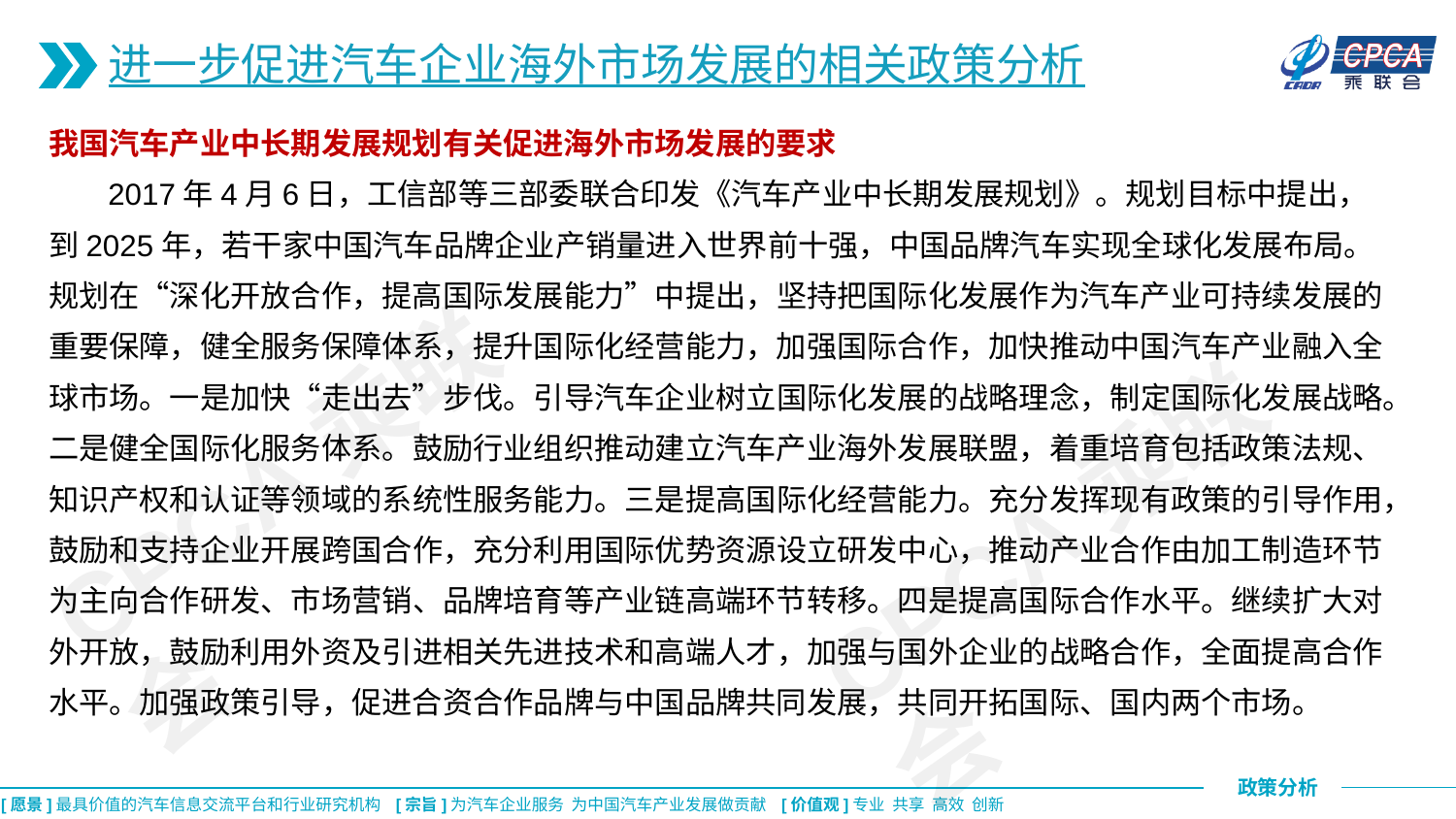

进一步促进汽车企业海外市场发展的相关政策分析
我国汽车产业中长期发展规划有关促进海外市场发展的要求
       2017年4月6日，工信部等三部委联合印发《汽车产业中长期发展规划》。规划目标中提出，到2025年，若干家中国汽车品牌企业产销量进入世界前十强，中国品牌汽车实现全球化发展布局。规划在“深化开放合作，提高国际发展能力”中提出，坚持把国际化发展作为汽车产业可持续发展的重要保障，健全服务保障体系，提升国际化经营能力，加强国际合作，加快推动中国汽车产业融入全球市场。一是加快“走出去”步伐。引导汽车企业树立国际化发展的战略理念，制定国际化发展战略。二是健全国际化服务体系。鼓励行业组织推动建立汽车产业海外发展联盟，着重培育包括政策法规、知识产权和认证等领域的系统性服务能力。三是提高国际化经营能力。充分发挥现有政策的引导作用，鼓励和支持企业开展跨国合作，充分利用国际优势资源设立研发中心，推动产业合作由加工制造环节为主向合作研发、市场营销、品牌培育等产业链高端环节转移。四是提高国际合作水平。继续扩大对外开放，鼓励利用外资及引进相关先进技术和高端人才，加强与国外企业的战略合作，全面提高合作水平。加强政策引导，促进合资合作品牌与中国品牌共同发展，共同开拓国际、国内两个市场。
CPCA乘联会
CPCA乘联会